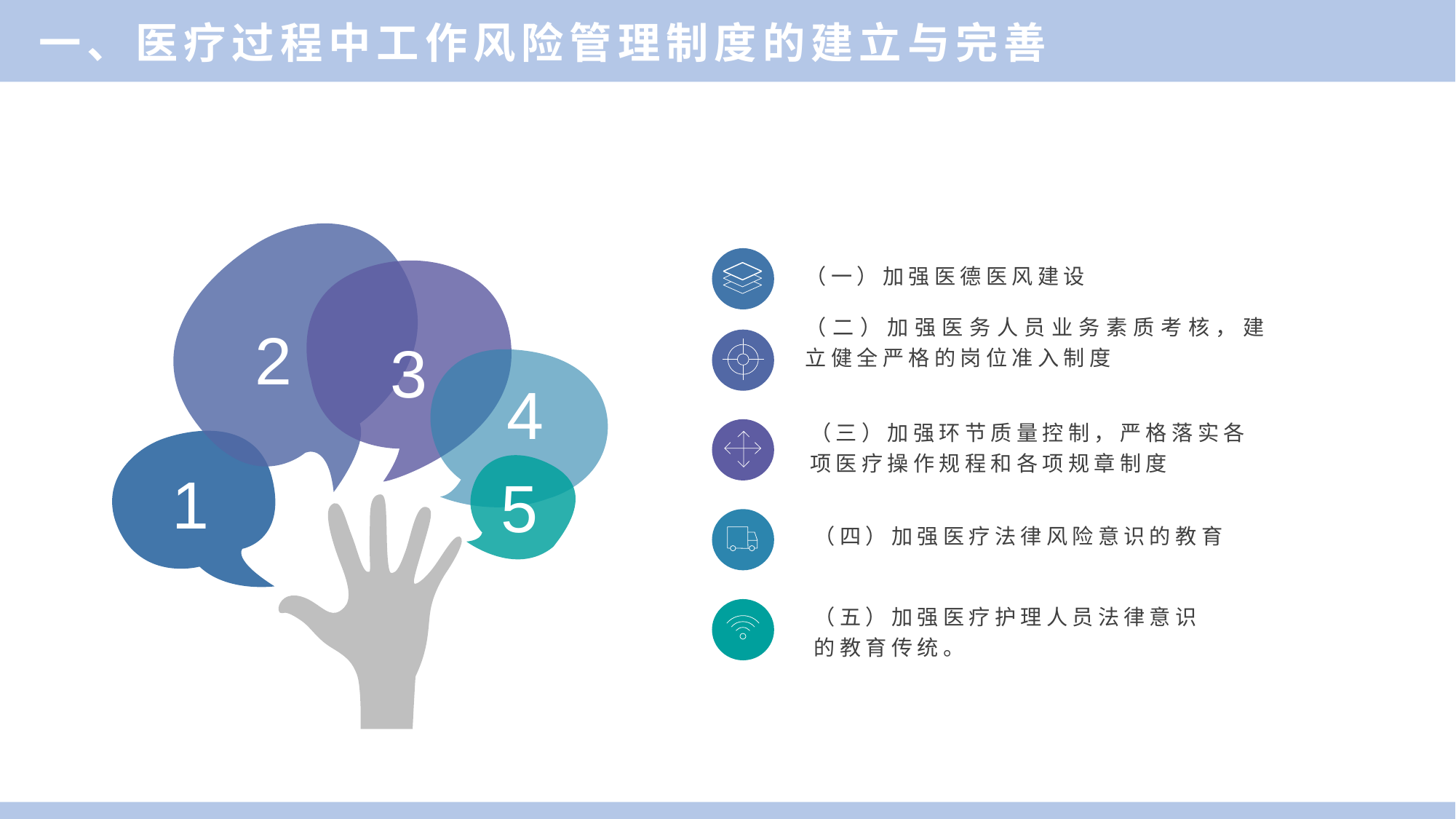

一、医疗过程中工作风险管理制度的建立与完善

2
3

4

1
5

（一）加强医德医风建设

（二）加强医务人员业务素质考核，建立健全严格的岗位准入制度

（三）加强环节质量控制，严格落实各项医疗操作规程和各项规章制度

（四）加强医疗法律风险意识的教育

（五）加强医疗护理人员法律意识的教育传统。